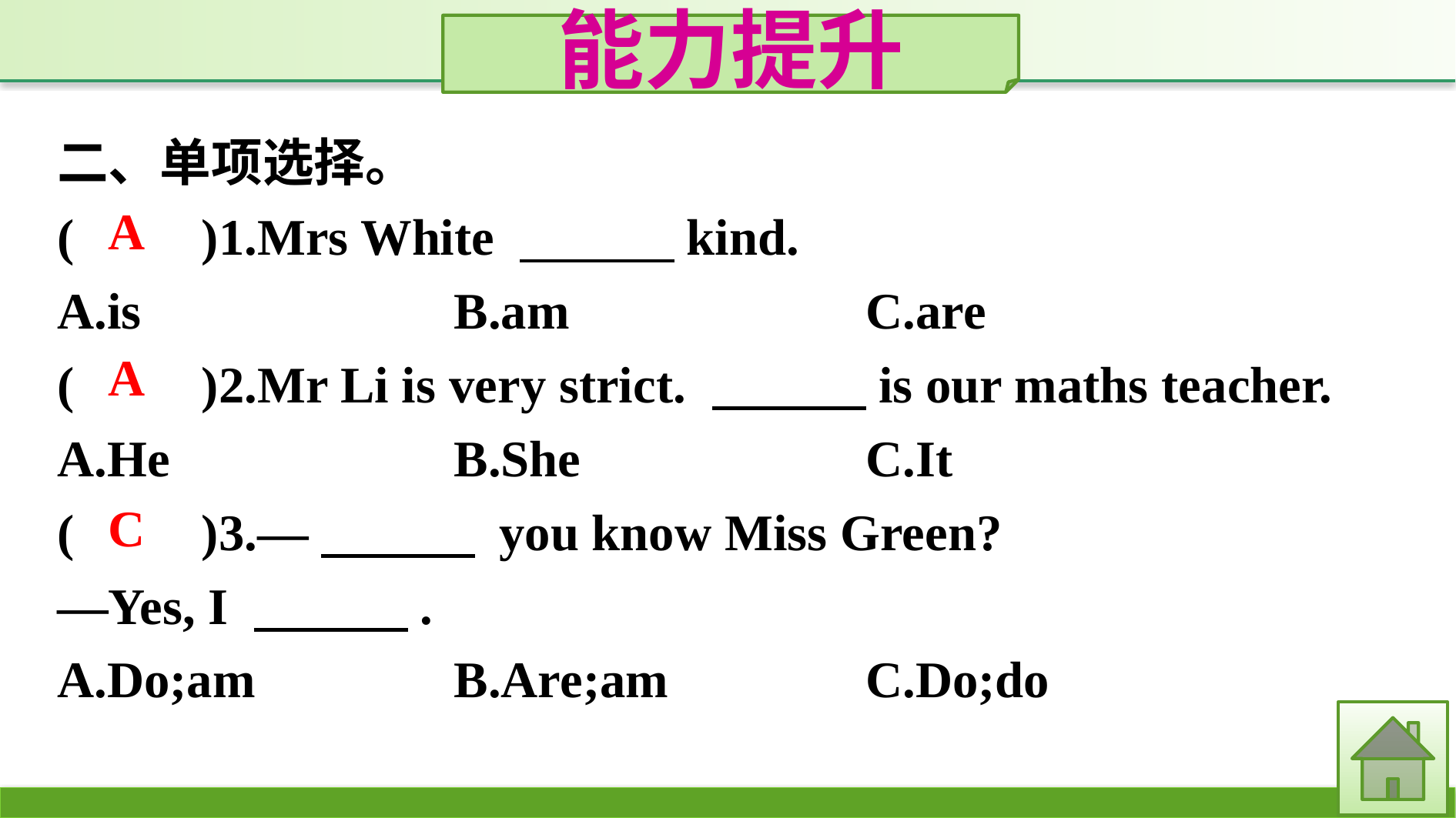

能力提升
二、单项选择。
(　　)1.Mrs White 　　　kind.
A.is　　　		B.am　　　		C.are
(　　)2.Mr Li is very strict. 　　　is our maths teacher.
A.He			B.She				C.It
(　　)3.—　　　 you know Miss Green?
—Yes, I 　　　.
A.Do;am		B.Are;am		C.Do;do
A
A
C